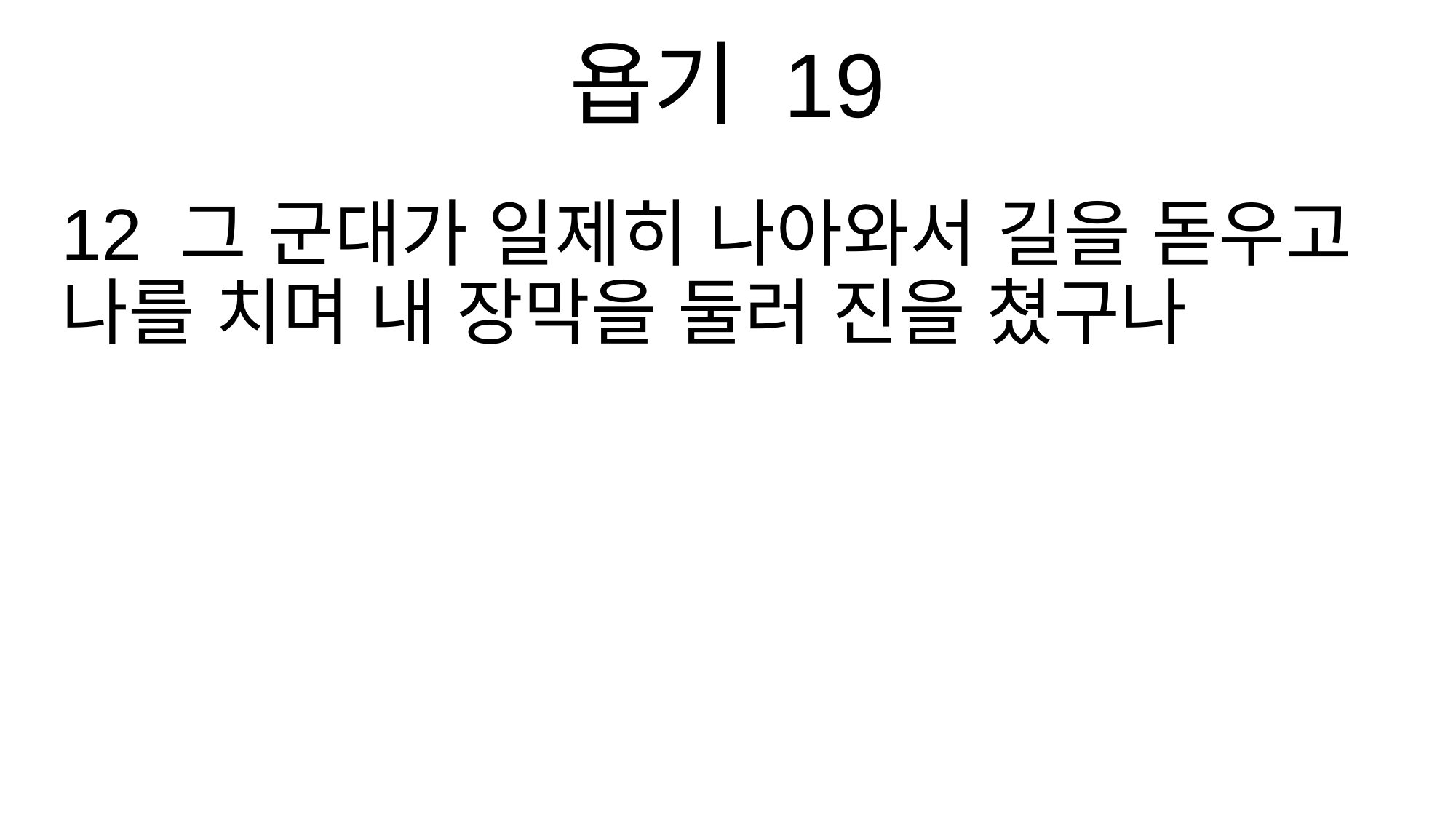

욥기 19
12 그 군대가 일제히 나아와서 길을 돋우고 나를 치며 내 장막을 둘러 진을 쳤구나